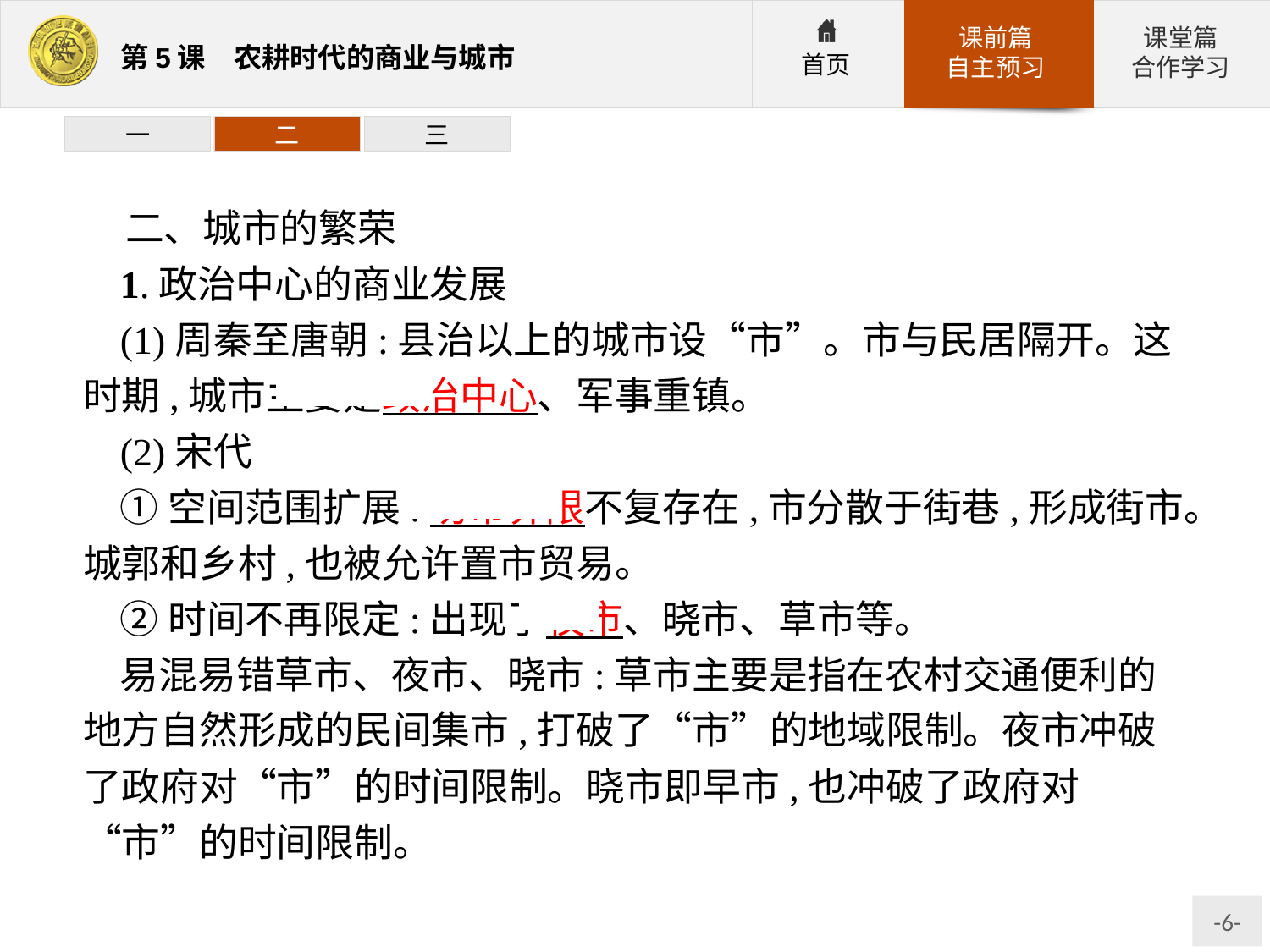

一
二
三
二、城市的繁荣
1.政治中心的商业发展
(1)周秦至唐朝:县治以上的城市设“市”。市与民居隔开。这时期,城市主要是政治中心、军事重镇。
(2)宋代
①空间范围扩展:坊市界限不复存在,市分散于街巷,形成街市。城郭和乡村,也被允许置市贸易。
②时间不再限定:出现了夜市、晓市、草市等。
易混易错草市、夜市、晓市:草市主要是指在农村交通便利的地方自然形成的民间集市,打破了“市”的地域限制。夜市冲破了政府对“市”的时间限制。晓市即早市,也冲破了政府对“市”的时间限制。